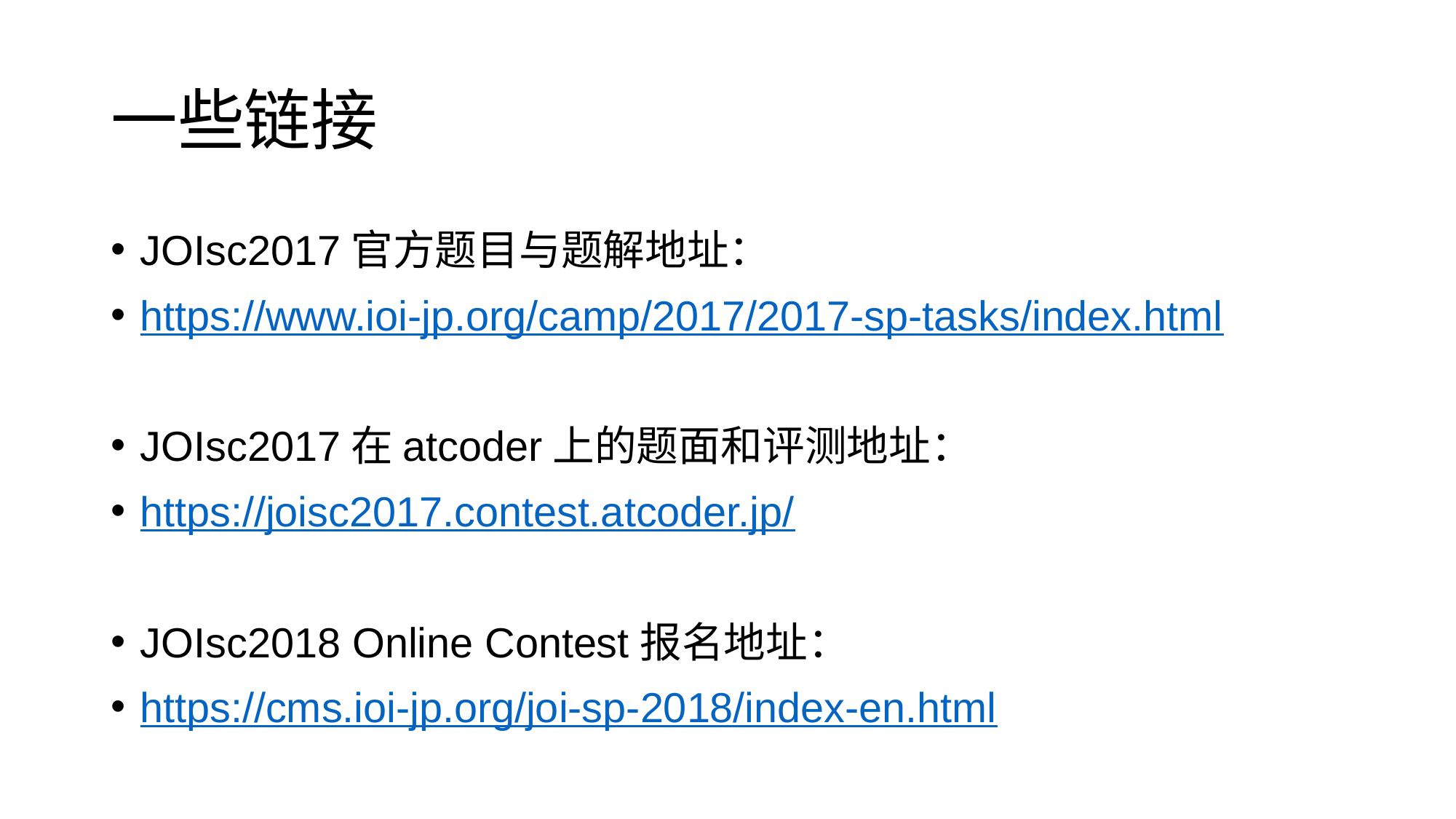

# 一些链接
JOIsc2017官方题目与题解地址：
https://www.ioi-jp.org/camp/2017/2017-sp-tasks/index.html

JOIsc2017在atcoder上的题面和评测地址：
https://joisc2017.contest.atcoder.jp/

JOIsc2018 Online Contest报名地址：
https://cms.ioi-jp.org/joi-sp-2018/index-en.html